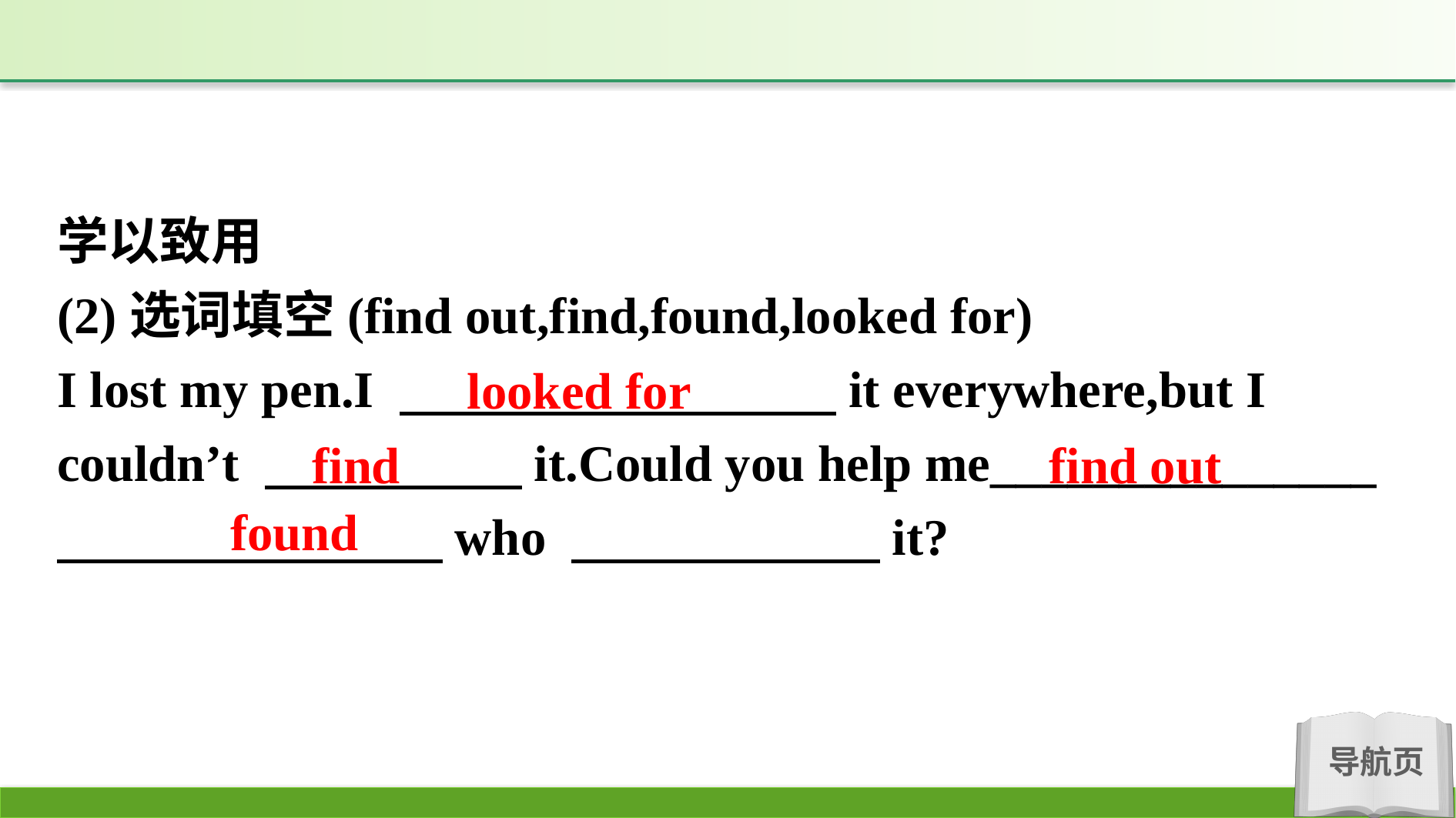

学以致用
(2)选词填空(find out,find,found,looked for)
I lost my pen.I 　　　　　　　　 it everywhere,but I couldn’t 　　　　　it.Could you help me_______________ 　　　　　　　 who 　　　　　　it?
looked for
find out
find
found